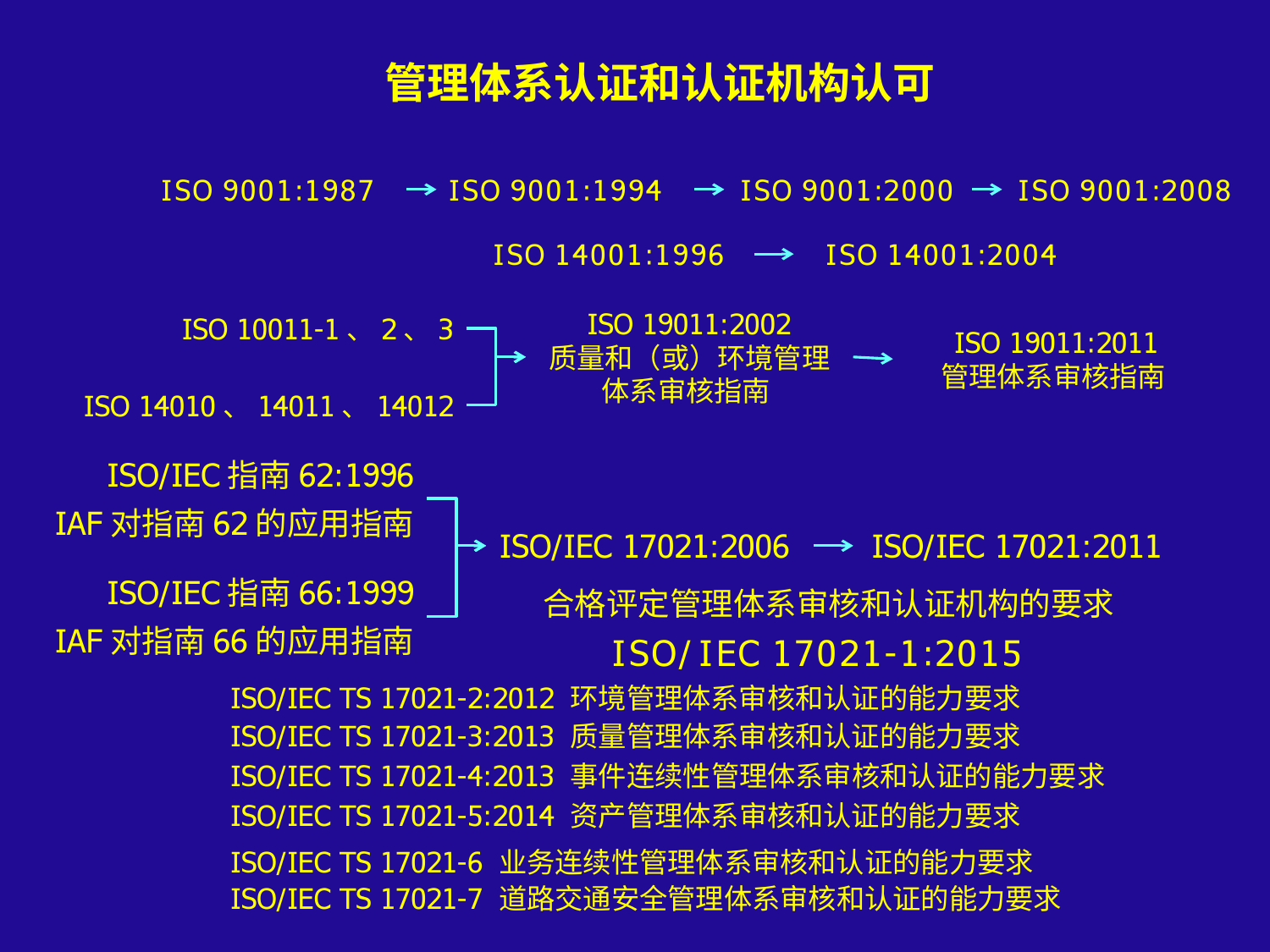

管理体系认证和认证机构认可

ISO 9001:1987
ISO 9001:1994
ISO 9001:2000
ISO 9001:2008
ISO 14001:1996
ISO 14001:2004
ISO 19011:2002
质量和（或）环境管理体系审核指南
ISO 10011-1、2、3
ISO 19011:2011
管理体系审核指南
ISO 14010、14011、14012
ISO/IEC指南62:1996
IAF对指南62的应用指南
ISO/IEC 17021:2006
ISO/IEC 17021:2011
ISO/IEC指南66:1999
IAF对指南66的应用指南
合格评定管理体系审核和认证机构的要求
ISO/IEC 17021-1:2015
ISO/IEC TS 17021-2:2012 环境管理体系审核和认证的能力要求
ISO/IEC TS 17021-3:2013 质量管理体系审核和认证的能力要求
ISO/IEC TS 17021-4:2013 事件连续性管理体系审核和认证的能力要求
ISO/IEC TS 17021-5:2014 资产管理体系审核和认证的能力要求
ISO/IEC TS 17021-6 业务连续性管理体系审核和认证的能力要求
ISO/IEC TS 17021-7 道路交通安全管理体系审核和认证的能力要求